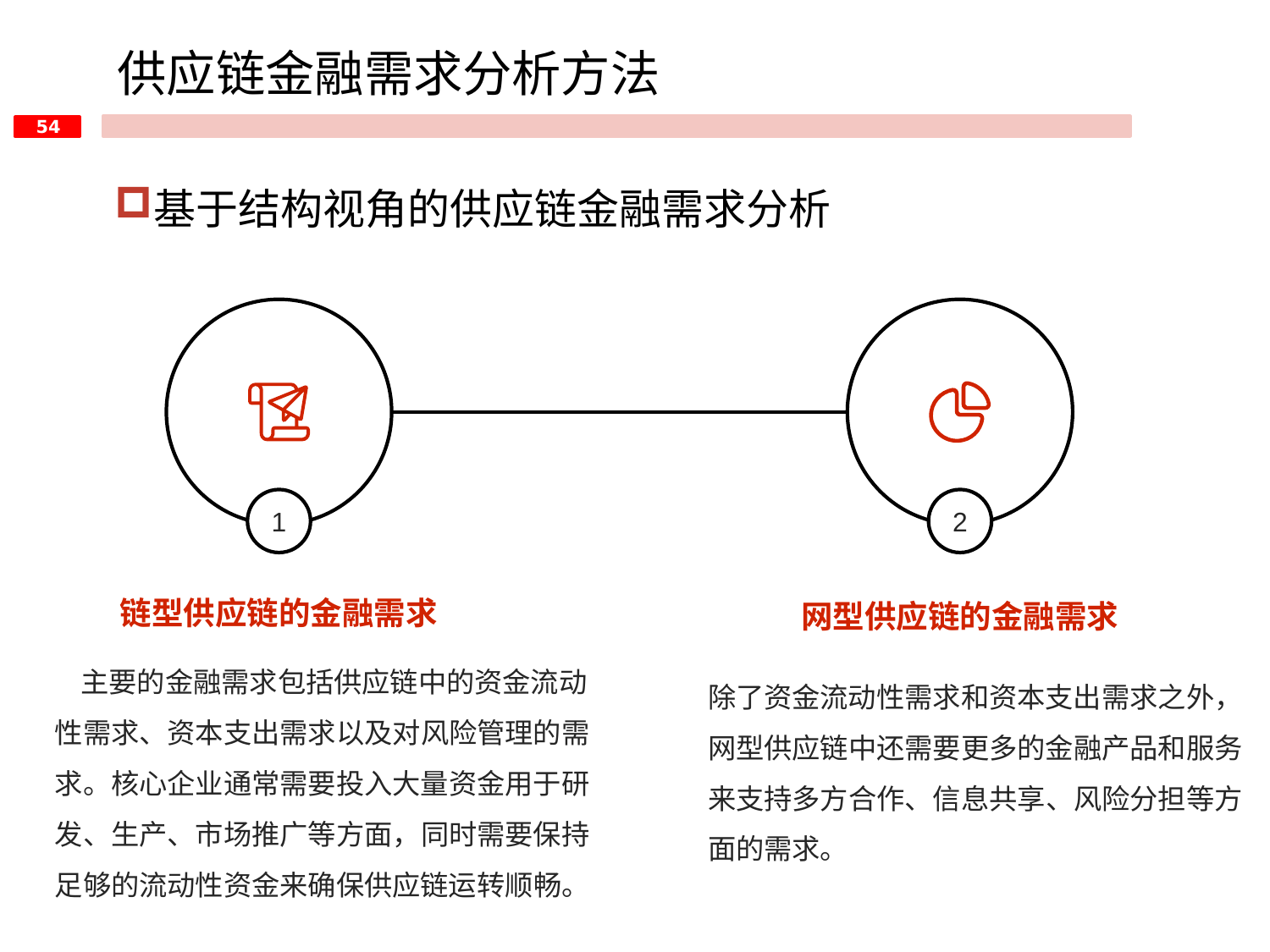

供应链金融需求分析方法
54

基于结构视角的供应链金融需求分析

1
2
链型供应链的金融需求
网型供应链的金融需求
   主要的金融需求包括供应链中的资金流动性需求、资本支出需求以及对风险管理的需求。核心企业通常需要投入大量资金用于研发、生产、市场推广等方面，同时需要保持足够的流动性资金来确保供应链运转顺畅。
除了资金流动性需求和资本支出需求之外，网型供应链中还需要更多的金融产品和服务来支持多方合作、信息共享、风险分担等方面的需求。